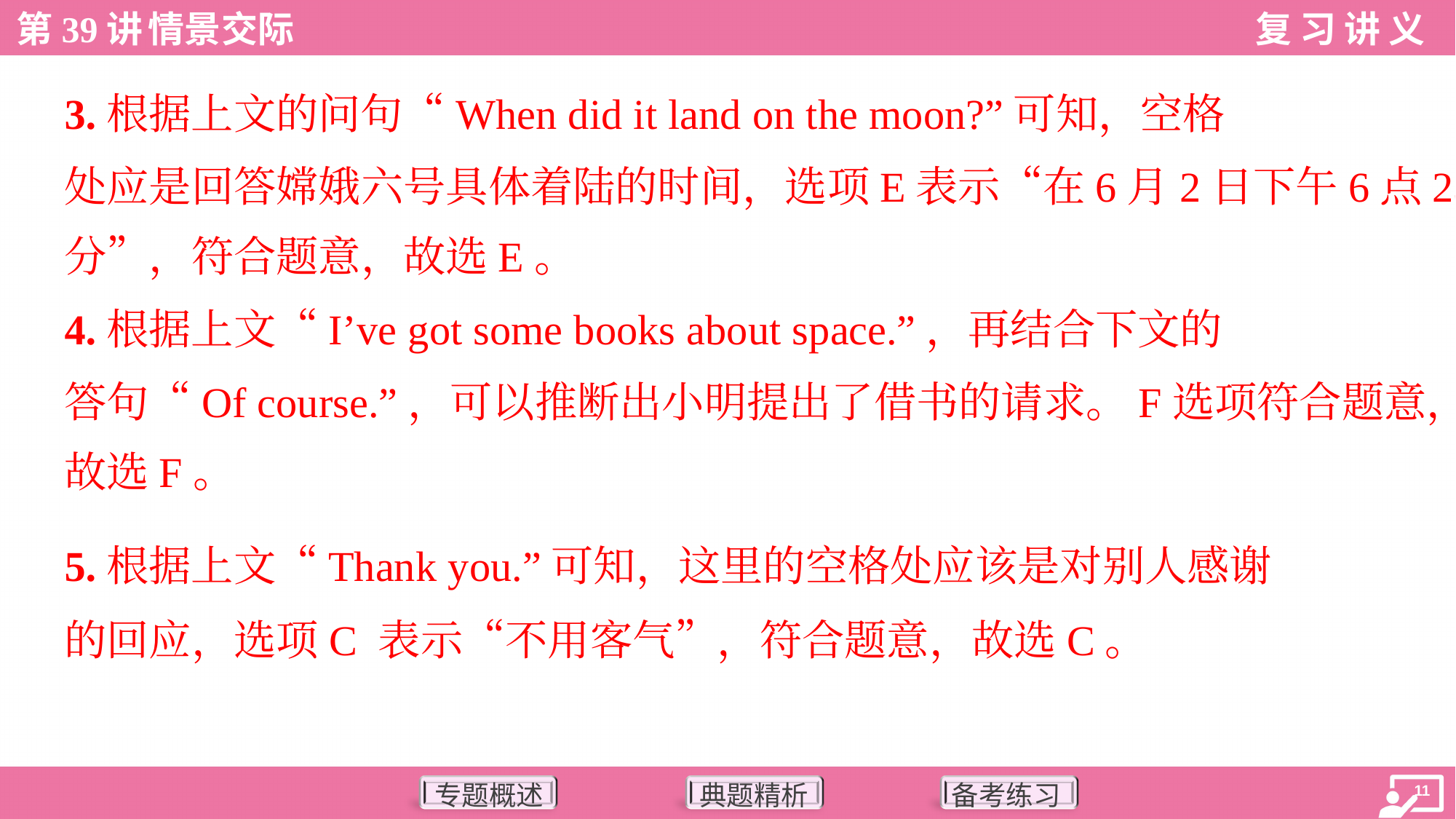

3.根据上文的问句“When did it land on the moon?”可知，空格
处应是回答嫦娥六号具体着陆的时间，选项E表示“在6月2日下午6点23
分”，符合题意，故选E。
4.根据上文“I’ve got some books about space.”，再结合下文的
答句“Of course.”，可以推断出小明提出了借书的请求。F选项符合题意，
故选F。
5.根据上文“Thank you.”可知，这里的空格处应该是对别人感谢
的回应，选项C 表示“不用客气”，符合题意，故选C。